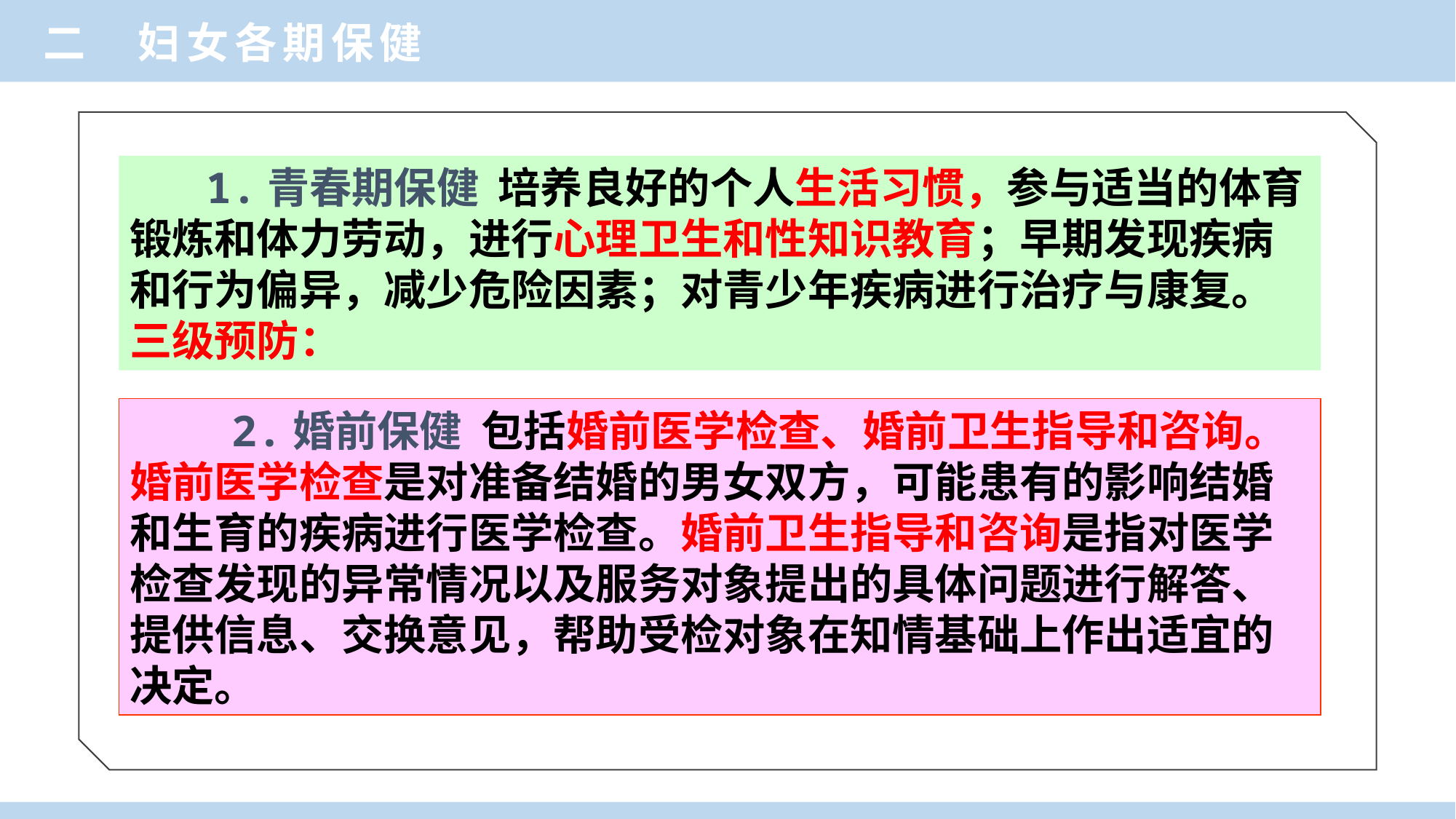

二   妇女各期保健

   1.青春期保健  培养良好的个人生活习惯，参与适当的体育锻炼和体力劳动，进行心理卫生和性知识教育；早期发现疾病和行为偏异，减少危险因素；对青少年疾病进行治疗与康复。三级预防：
    2.婚前保健  包括婚前医学检查、婚前卫生指导和咨询。婚前医学检查是对准备结婚的男女双方，可能患有的影响结婚和生育的疾病进行医学检查。婚前卫生指导和咨询是指对医学检查发现的异常情况以及服务对象提出的具体问题进行解答、提供信息、交换意见，帮助受检对象在知情基础上作出适宜的决定。